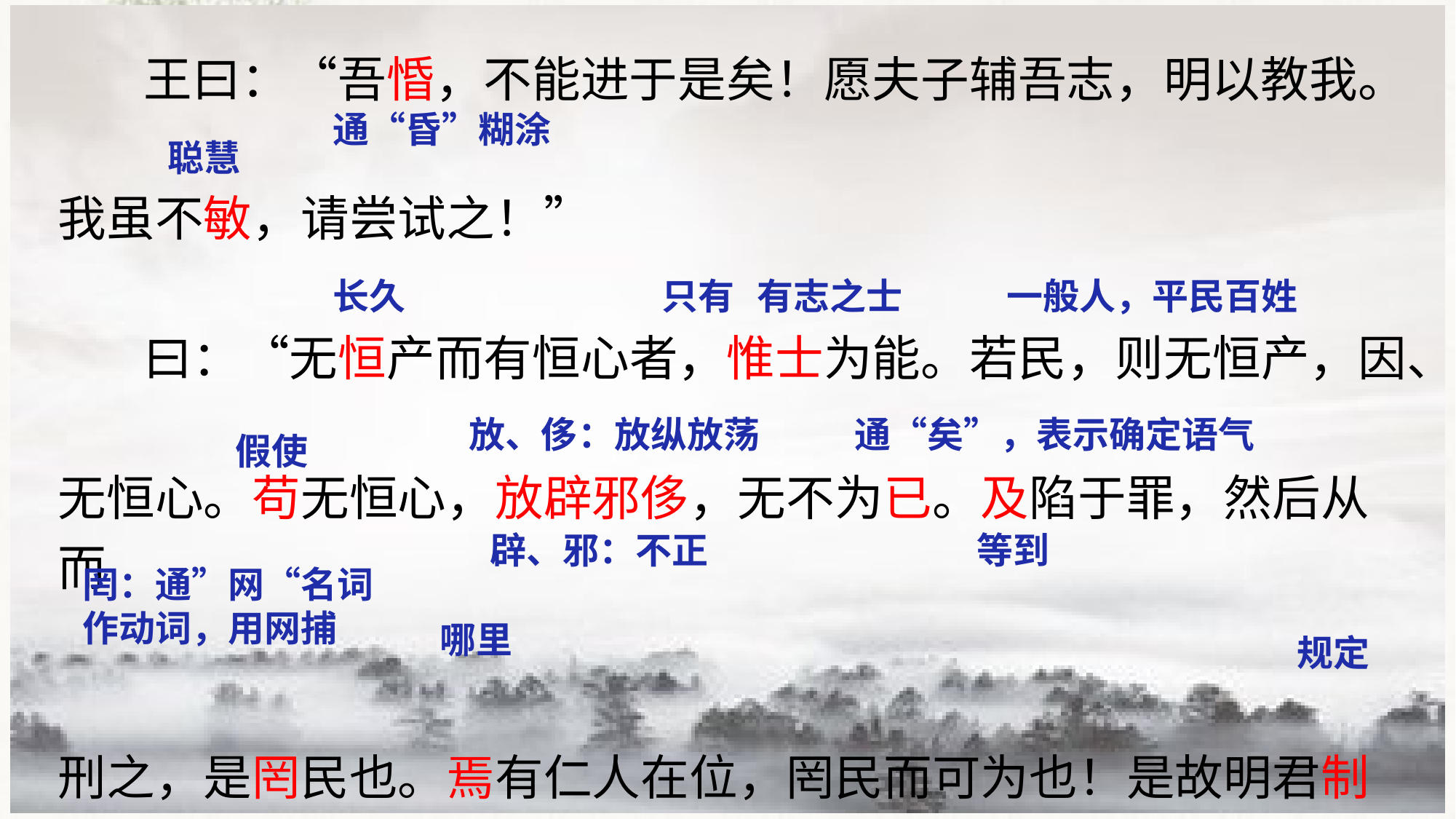

王曰：“吾惛，不能进于是矣！愿夫子辅吾志，明以教我。

我虽不敏，请尝试之！”

曰：“无恒产而有恒心者，惟士为能。若民，则无恒产，因、

无恒心。苟无恒心，放辟邪侈，无不为已。及陷于罪，然后从而

刑之，是罔民也。焉有仁人在位，罔民而可为也！是故明君制民
通“昏”糊涂
聪慧
长久
只有
有志之士
一般人，平民百姓
放、侈：放纵放荡
通“矣”，表示确定语气
假使
辟、邪：不正
等到
罔：通”网“名词作动词，用网捕
哪里
规定